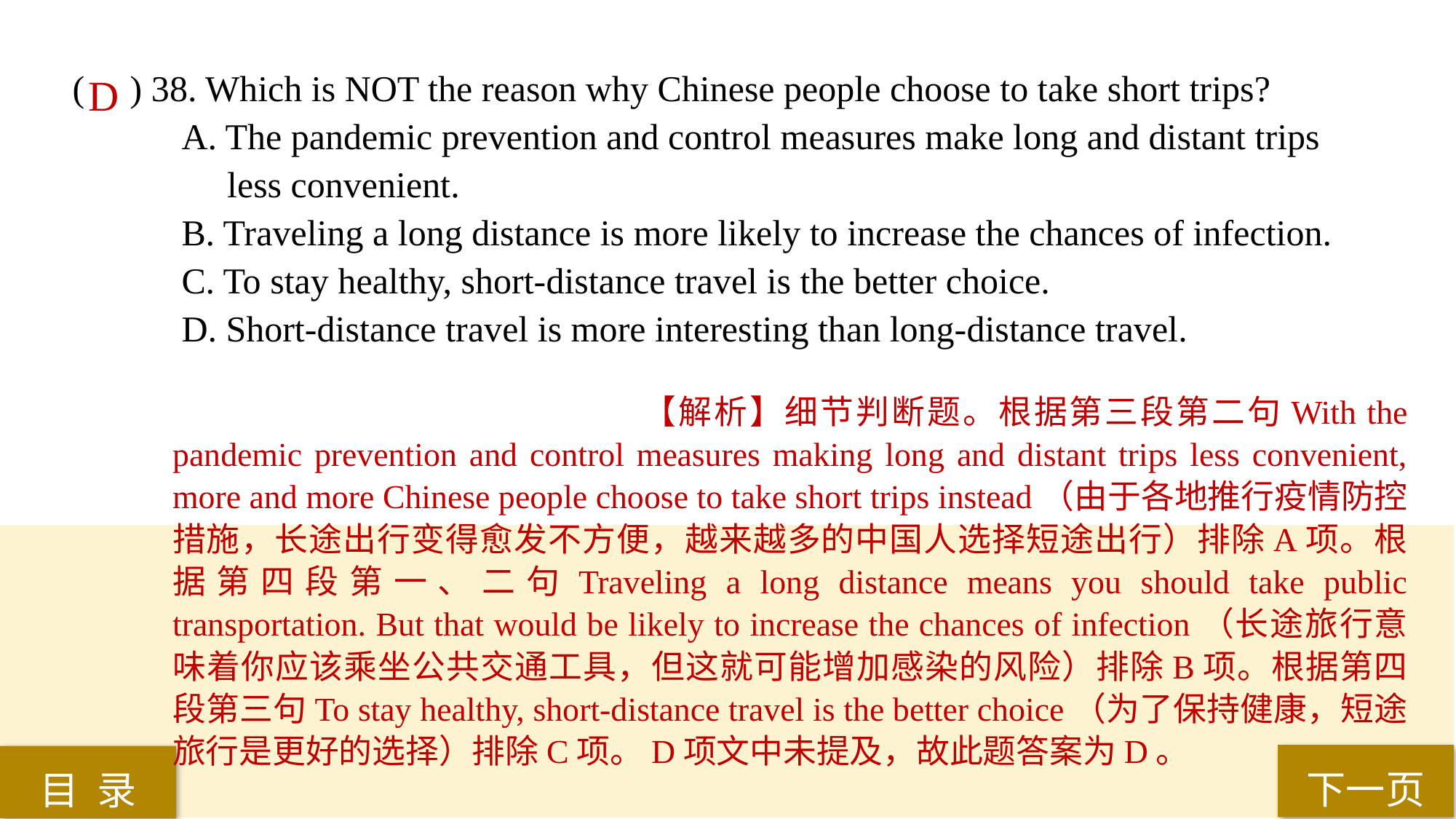

(     ) 38. Which is NOT the reason why Chinese people choose to take short trips?
A. The pandemic prevention and control measures make long and distant trips
                 less convenient.
B. Traveling a long distance is more likely to increase the chances of infection.
C. To stay healthy, short-distance travel is the better choice.
D. Short-distance travel is more interesting than long-distance travel.
D
【解析】细节判断题。根据第三段第二句With the pandemic prevention and control measures making long and distant trips less convenient, more and more Chinese people choose to take short trips instead（由于各地推行疫情防控措施，长途出行变得愈发不方便，越来越多的中国人选择短途出行）排除A项。根据第四段第一、二句Traveling a long distance means you should take public transportation. But that would be likely to increase the chances of infection（长途旅行意味着你应该乘坐公共交通工具，但这就可能增加感染的风险）排除B项。根据第四段第三句To stay healthy, short-distance travel is the better choice（为了保持健康，短途旅行是更好的选择）排除C项。D项文中未提及，故此题答案为D。